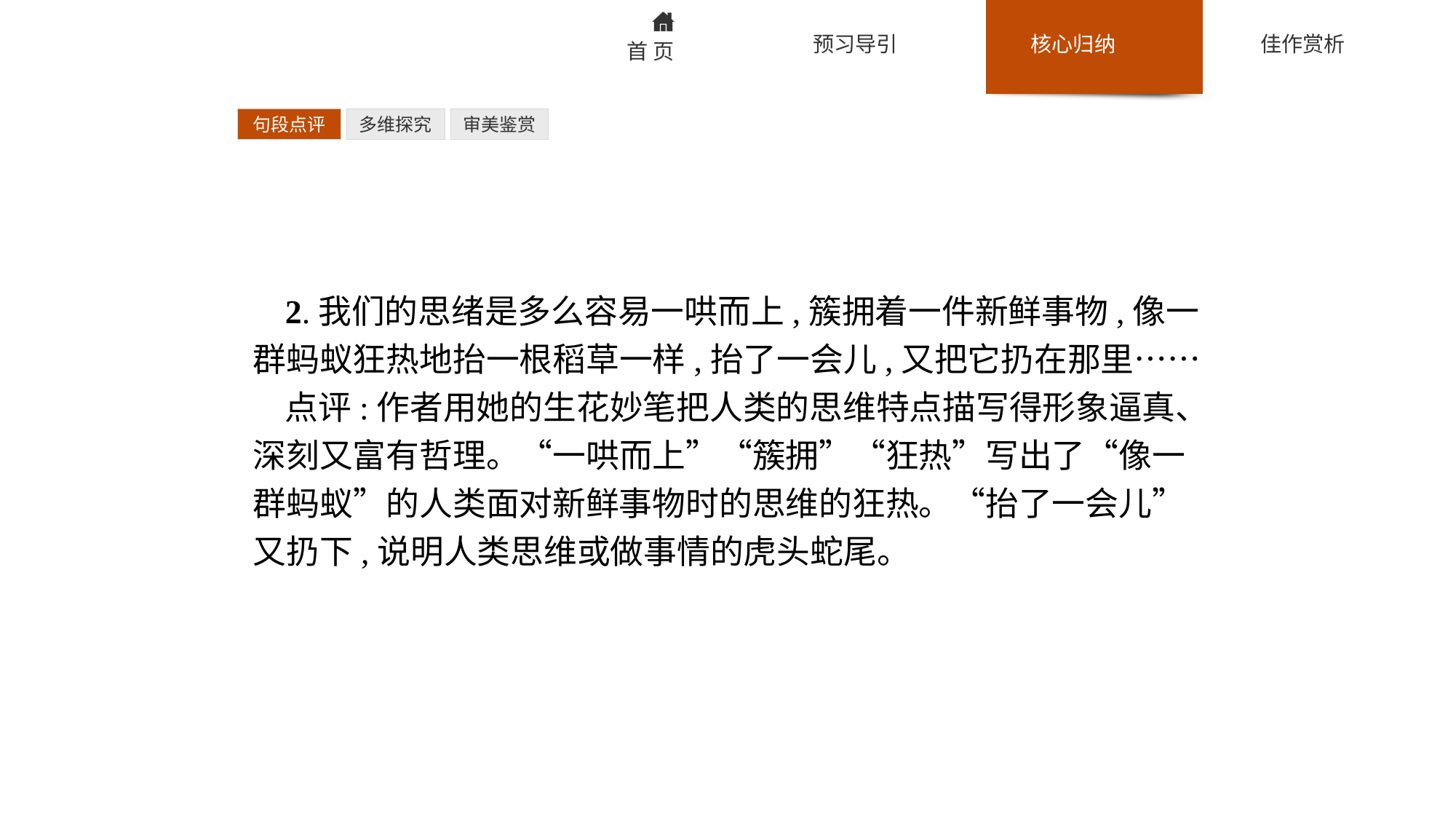

句段点评
多维探究
审美鉴赏
2.我们的思绪是多么容易一哄而上,簇拥着一件新鲜事物,像一群蚂蚁狂热地抬一根稻草一样,抬了一会儿,又把它扔在那里……
点评:作者用她的生花妙笔把人类的思维特点描写得形象逼真、深刻又富有哲理。“一哄而上”“簇拥”“狂热”写出了“像一群蚂蚁”的人类面对新鲜事物时的思维的狂热。“抬了一会儿”又扔下,说明人类思维或做事情的虎头蛇尾。